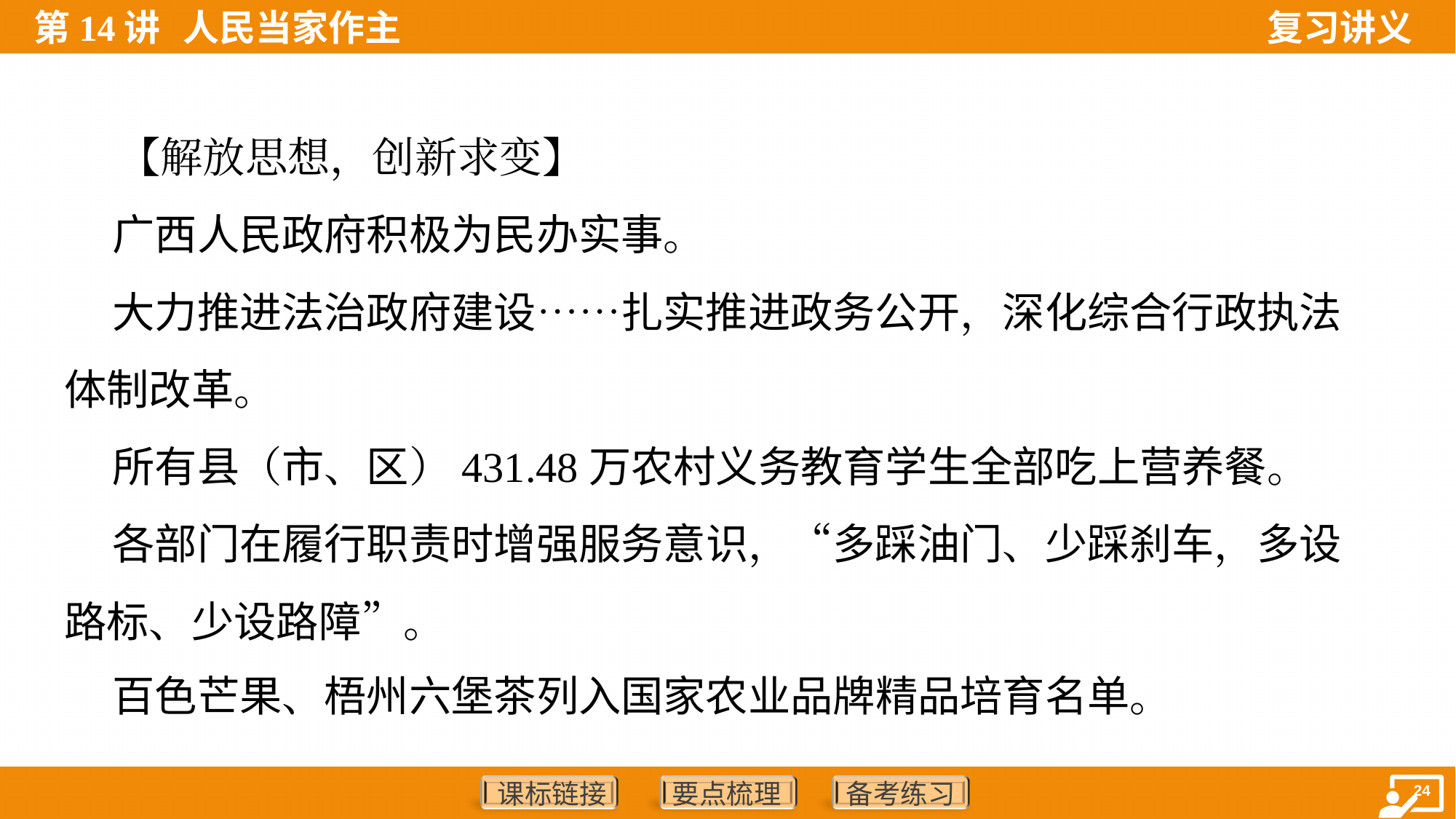

【解放思想，创新求变】
    广西人民政府积极为民办实事。
    大力推进法治政府建设……扎实推进政务公开，深化综合行政执法
体制改革。
    所有县（市、区）431.48万农村义务教育学生全部吃上营养餐。
    各部门在履行职责时增强服务意识，“多踩油门、少踩刹车，多设
路标、少设路障”。
    百色芒果、梧州六堡茶列入国家农业品牌精品培育名单。